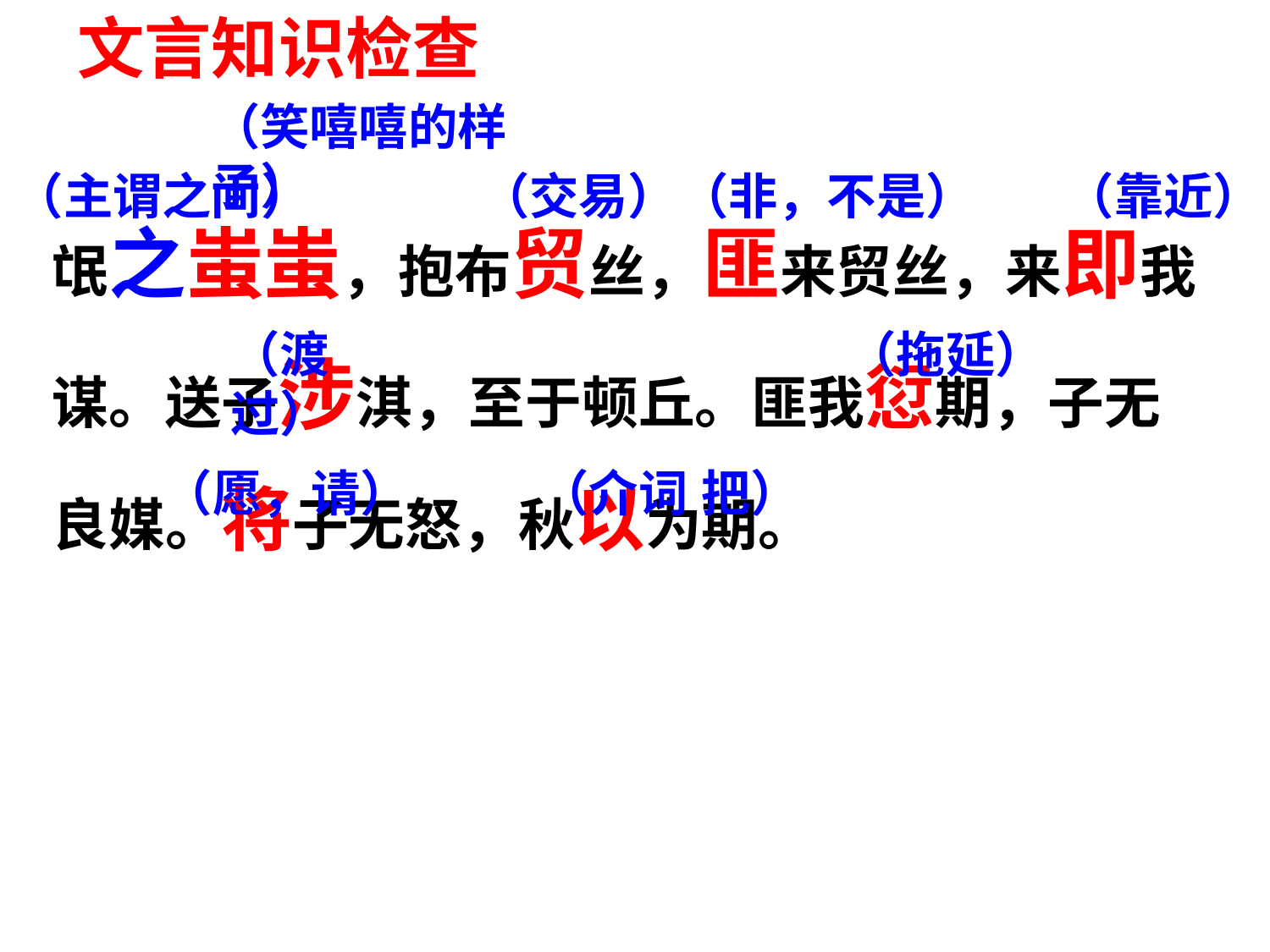

文言知识检查
（笑嘻嘻的样子）
（主谓之间）
（交易）
（非，不是）
（靠近）
氓之蚩蚩，抱布贸丝，匪来贸丝，来即我
谋。送子涉淇，至于顿丘。匪我愆期，子无
良媒。将子无怒，秋以为期。

（渡过）
（拖延）
（愿，请）
（介词 把）